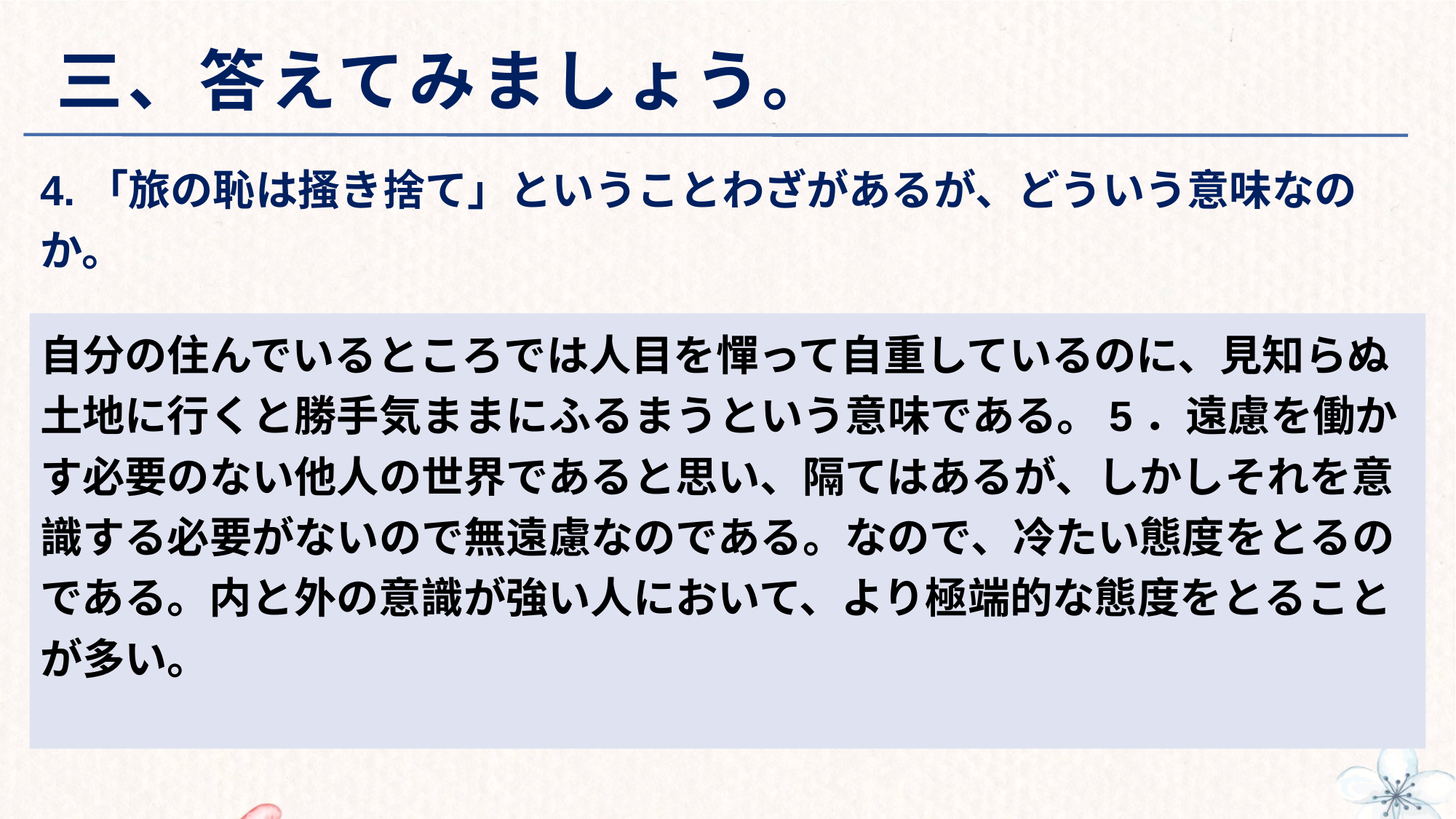

# 三、答えてみましょう。
4.「旅の恥は搔き捨て」ということわざがあるが、どういう意味なの
か。

自分の住んでいるところでは人目を憚って自重しているのに、見知らぬ土地に行くと勝手気ままにふるまうという意味である。5．遠慮を働かす必要のない他人の世界であると思い、隔てはあるが、しかしそれを意識する必要がないので無遠慮なのである。なので、冷たい態度をとるのである。内と外の意識が強い人において、より極端的な態度をとることが多い。